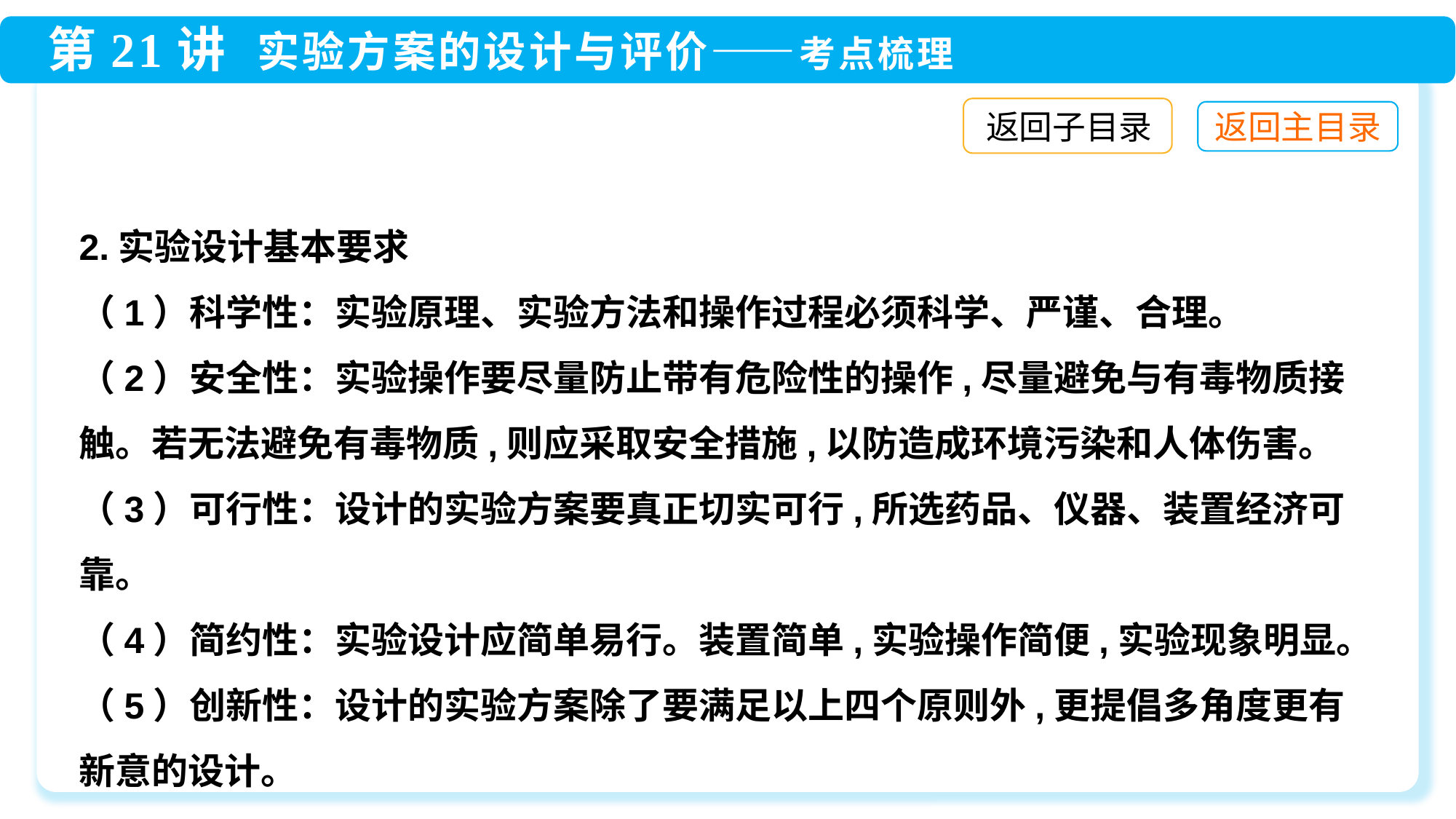

返回子目录
2.实验设计基本要求
（1）科学性：实验原理、实验方法和操作过程必须科学、严谨、合理。
（2）安全性：实验操作要尽量防止带有危险性的操作,尽量避免与有毒物质接触。若无法避免有毒物质,则应采取安全措施,以防造成环境污染和人体伤害。
（3）可行性：设计的实验方案要真正切实可行,所选药品、仪器、装置经济可靠。
（4）简约性：实验设计应简单易行。装置简单,实验操作简便,实验现象明显。
（5）创新性：设计的实验方案除了要满足以上四个原则外,更提倡多角度更有新意的设计。